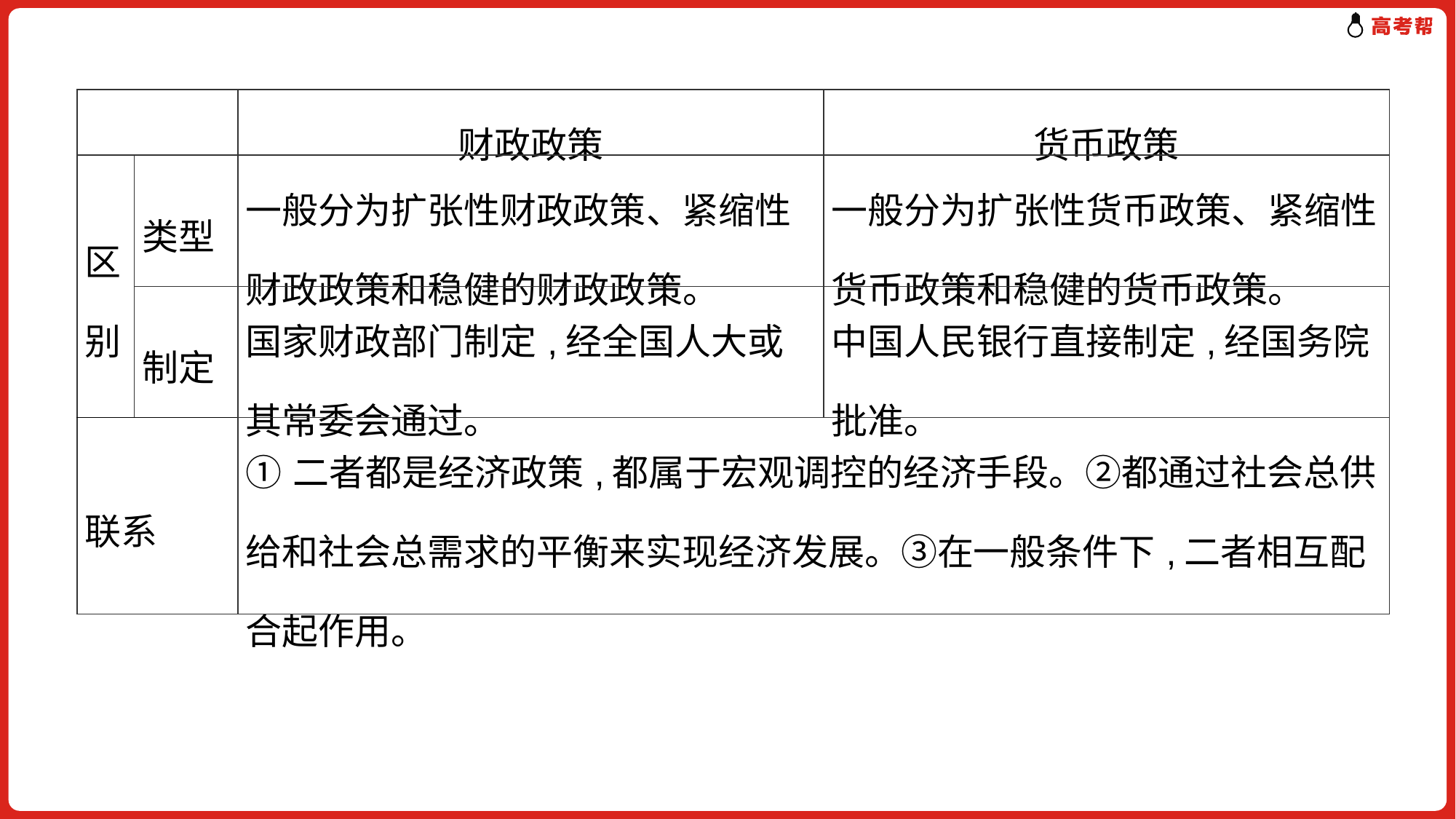

|  |  | 财政政策 | 货币政策 |
| --- | --- | --- | --- |
| 区别 | 类型 | 一般分为扩张性财政政策、紧缩性财政政策和稳健的财政政策。 | 一般分为扩张性货币政策、紧缩性货币政策和稳健的货币政策。 |
|  | 制定 | 国家财政部门制定,经全国人大或其常委会通过。 | 中国人民银行直接制定,经国务院批准。 |
| 联系 |  | ①二者都是经济政策,都属于宏观调控的经济手段。②都通过社会总供给和社会总需求的平衡来实现经济发展。③在一般条件下,二者相互配合起作用。 |  |